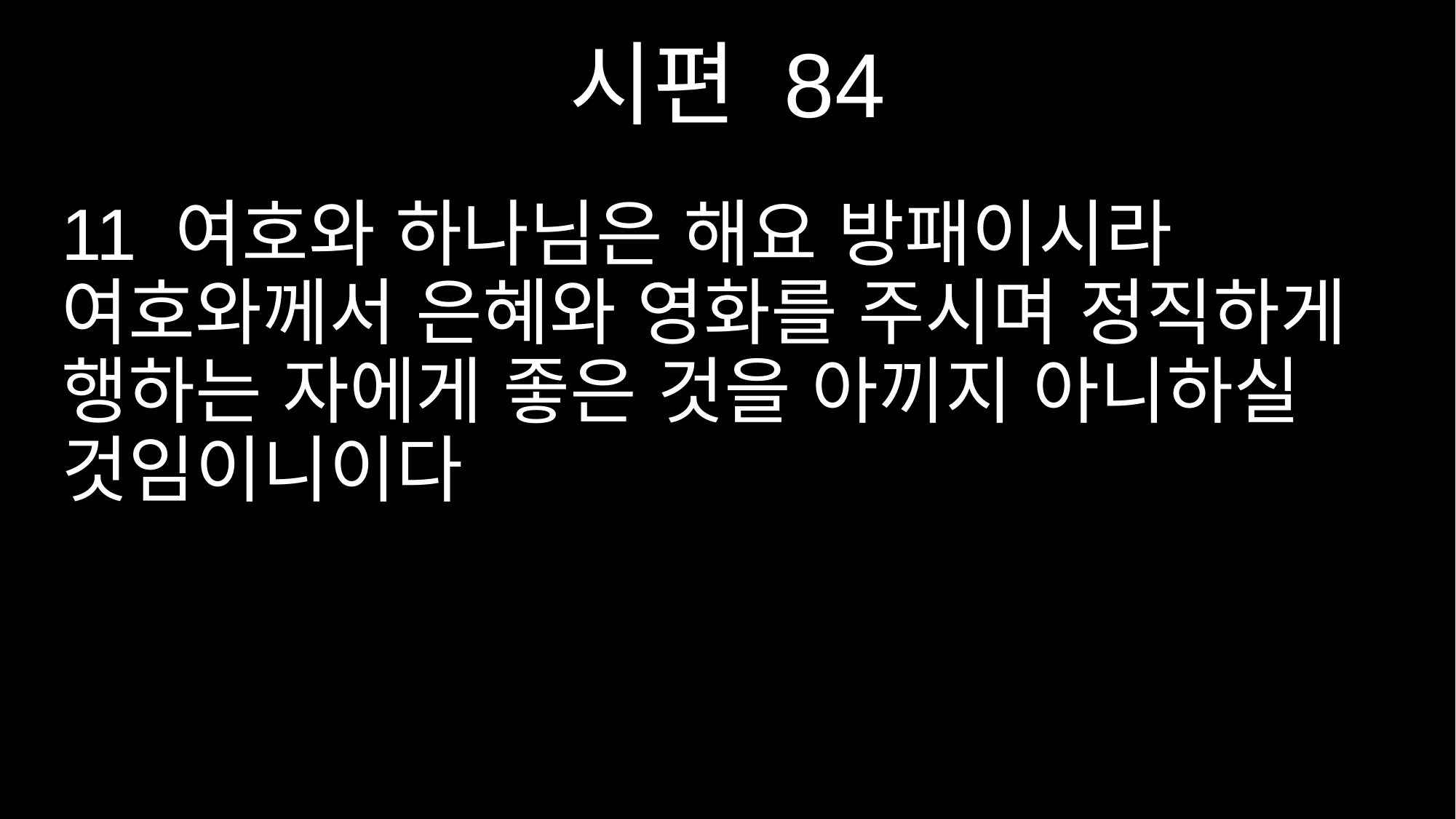

시편 84
11 여호와 하나님은 해요 방패이시라 여호와께서 은혜와 영화를 주시며 정직하게 행하는 자에게 좋은 것을 아끼지 아니하실 것임이니이다